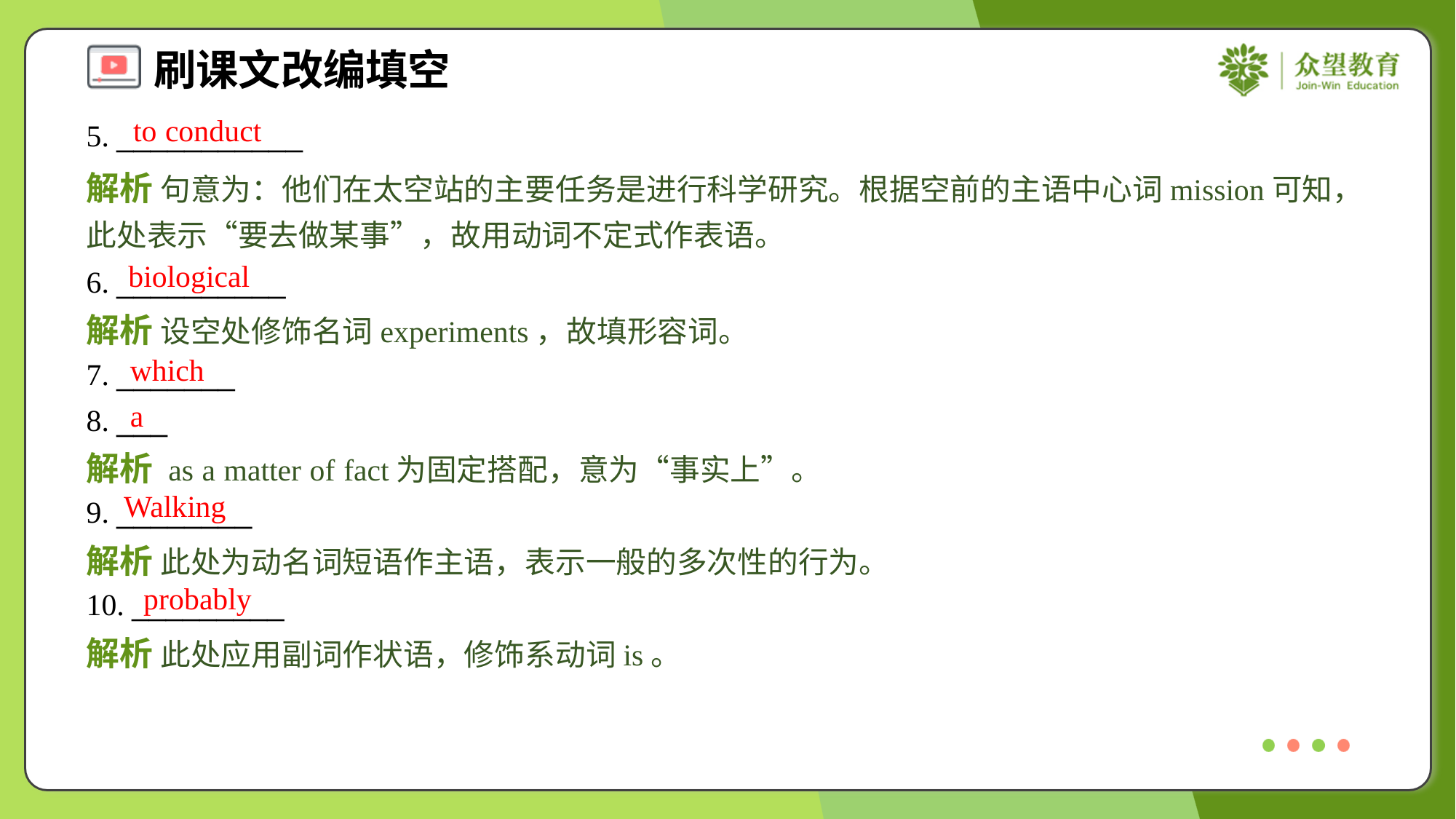

to conduct
5. ___________
解析 句意为：他们在太空站的主要任务是进行科学研究。根据空前的主语中心词mission可知，此处表示“要去做某事”，故用动词不定式作表语。
biological
6. __________
解析 设空处修饰名词experiments，故填形容词。
which
7. _______
8. ___
a
解析 as a matter of fact为固定搭配，意为“事实上”。
Walking
9. ________
解析 此处为动名词短语作主语，表示一般的多次性的行为。
probably
10. _________
解析 此处应用副词作状语，修饰系动词is。